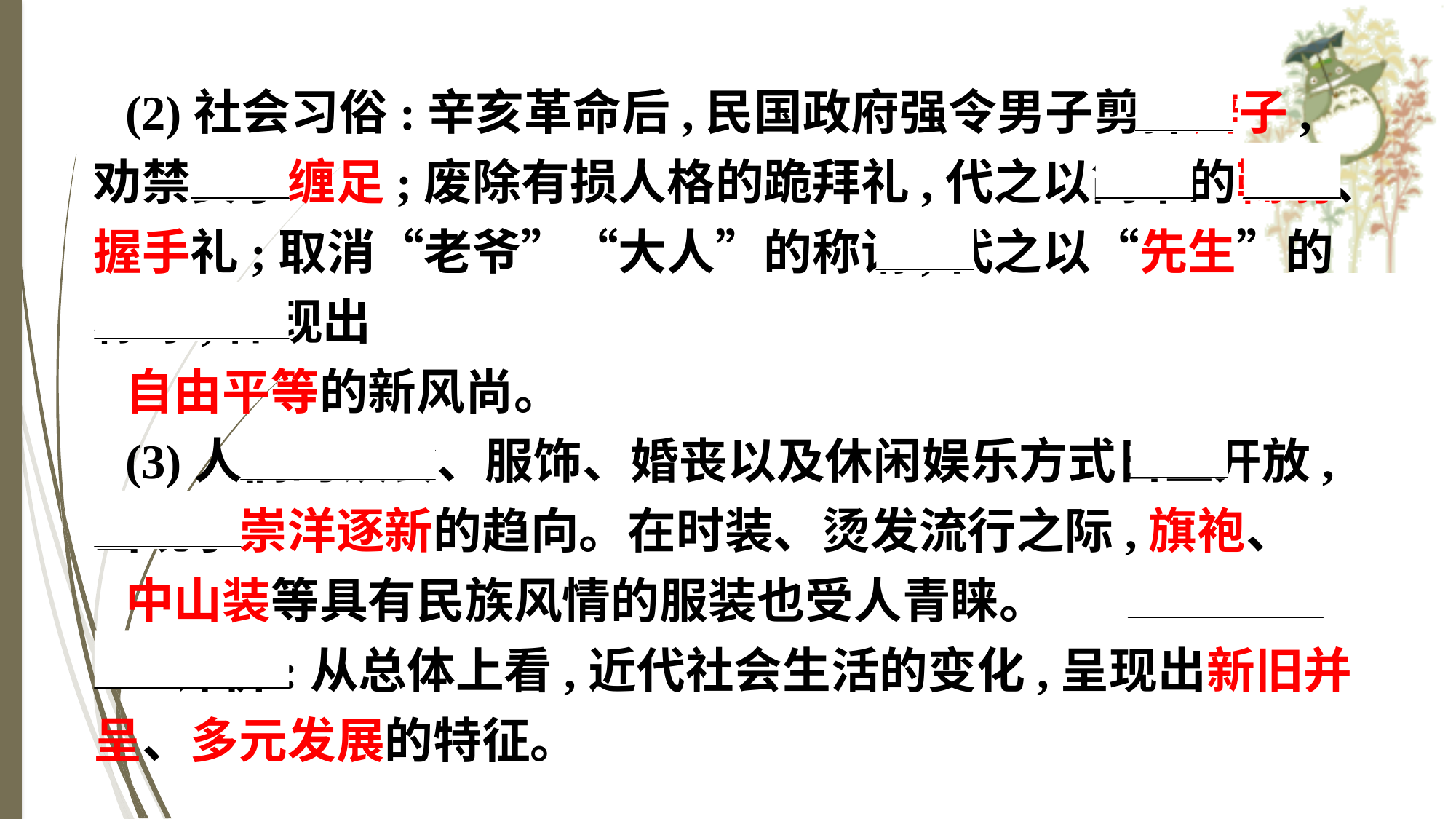

(2)社会习俗:辛亥革命后,民国政府强令男子剪掉辫子,劝禁女子缠足;废除有损人格的跪拜礼,代之以简单的鞠躬、握手礼;取消“老爷”“大人”的称谓,代之以“先生”的称呼,体现出
自由平等的新风尚。
(3)人们的饮食、服饰、婚丧以及休闲娱乐方式日益开放,出现了崇洋逐新的趋向。在时装、烫发流行之际,旗袍、
中山装等具有民族风情的服装也受人青睐。
2.评价:从总体上看,近代社会生活的变化,呈现出新旧并呈、多元发展的特征。